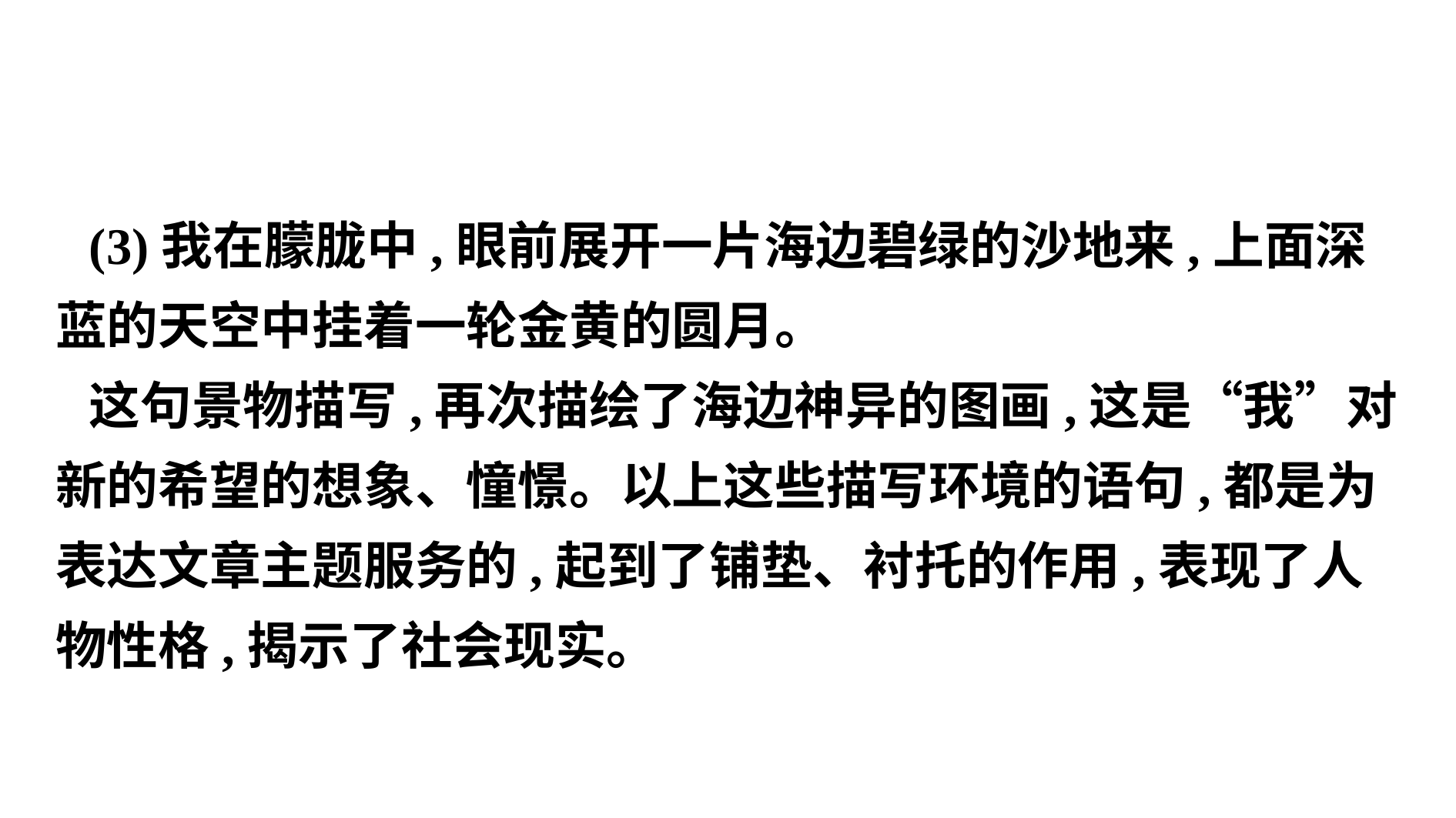

(3)我在朦胧中,眼前展开一片海边碧绿的沙地来,上面深蓝的天空中挂着一轮金黄的圆月。
这句景物描写,再次描绘了海边神异的图画,这是“我”对新的希望的想象、憧憬。以上这些描写环境的语句,都是为表达文章主题服务的,起到了铺垫、衬托的作用,表现了人物性格,揭示了社会现实。